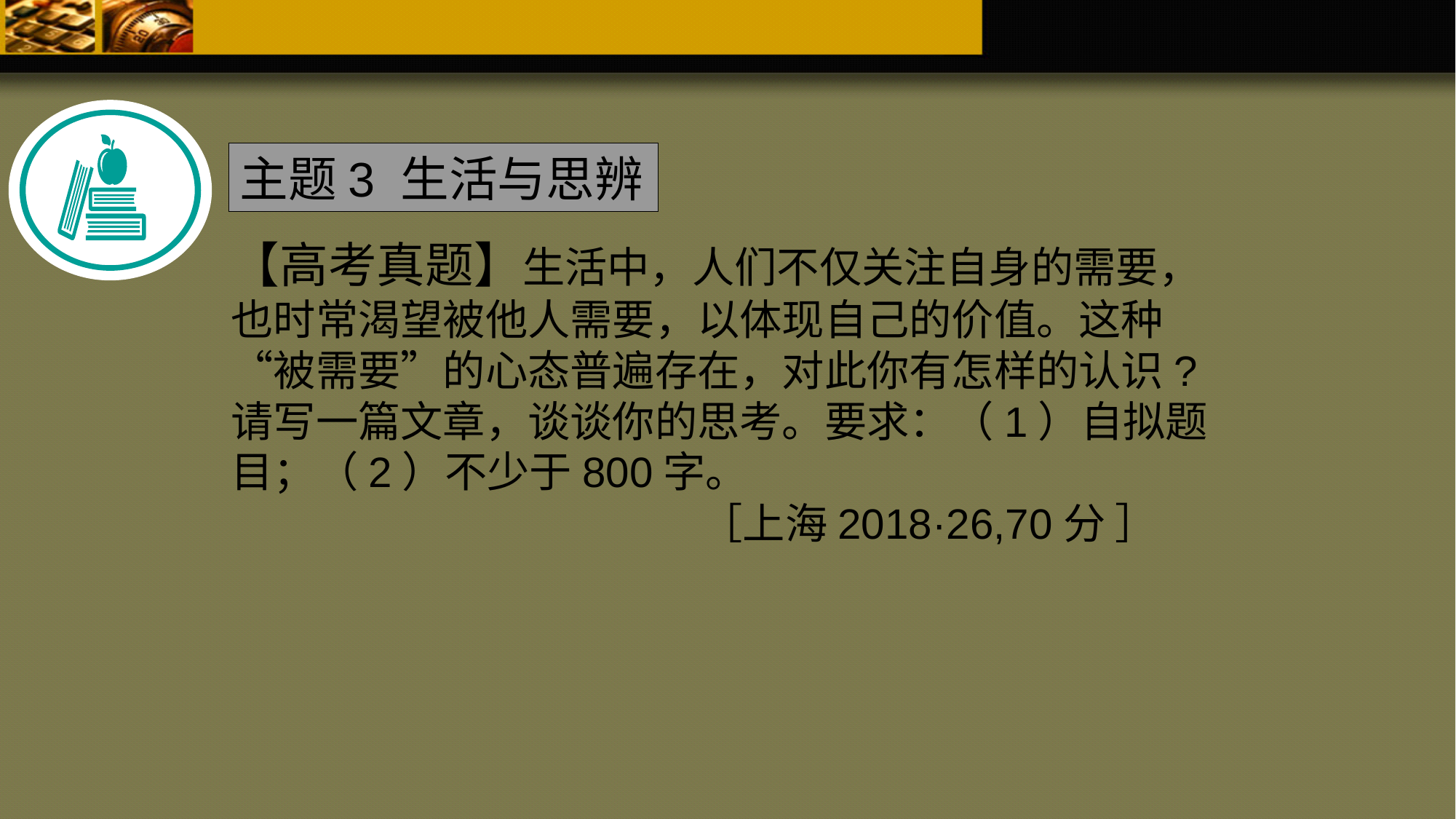

主题3 生活与思辨
【高考真题】生活中，人们不仅关注自身的需要，也时常渴望被他人需要，以体现自己的价值。这种“被需要”的心态普遍存在，对此你有怎样的认识?请写一篇文章，谈谈你的思考。要求：（1）自拟题目；（2）不少于800字。
［上海2018·26,70分 ］